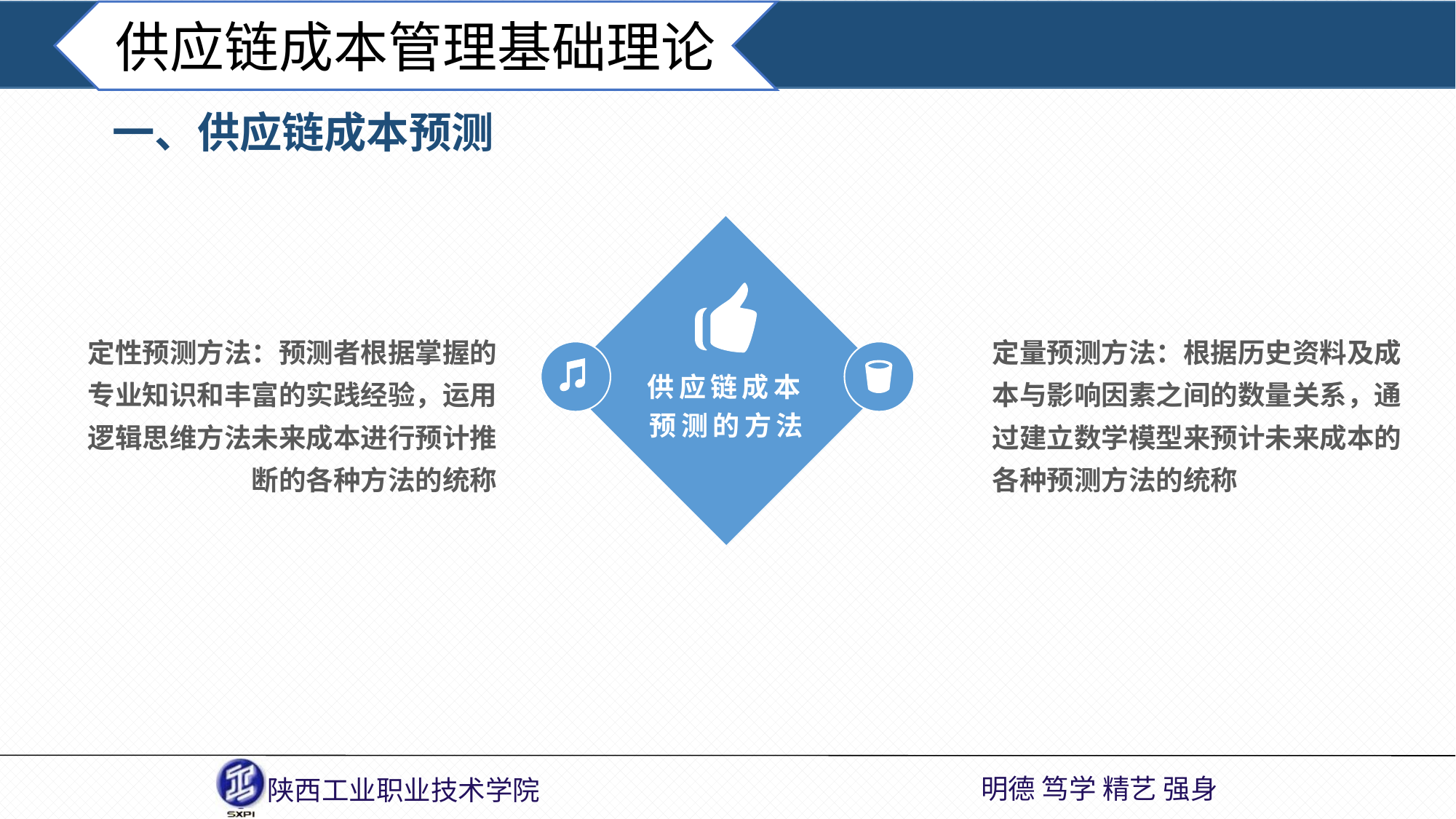

供应链成本管理基础理论
一、供应链成本预测

定性预测方法：预测者根据掌握的专业知识和丰富的实践经验，运用逻辑思维方法未来成本进行预计推断的各种方法的统称
定量预测方法：根据历史资料及成本与影响因素之间的数量关系，通过建立数学模型来预计未来成本的各种预测方法的统称

供应链成本预测的方法